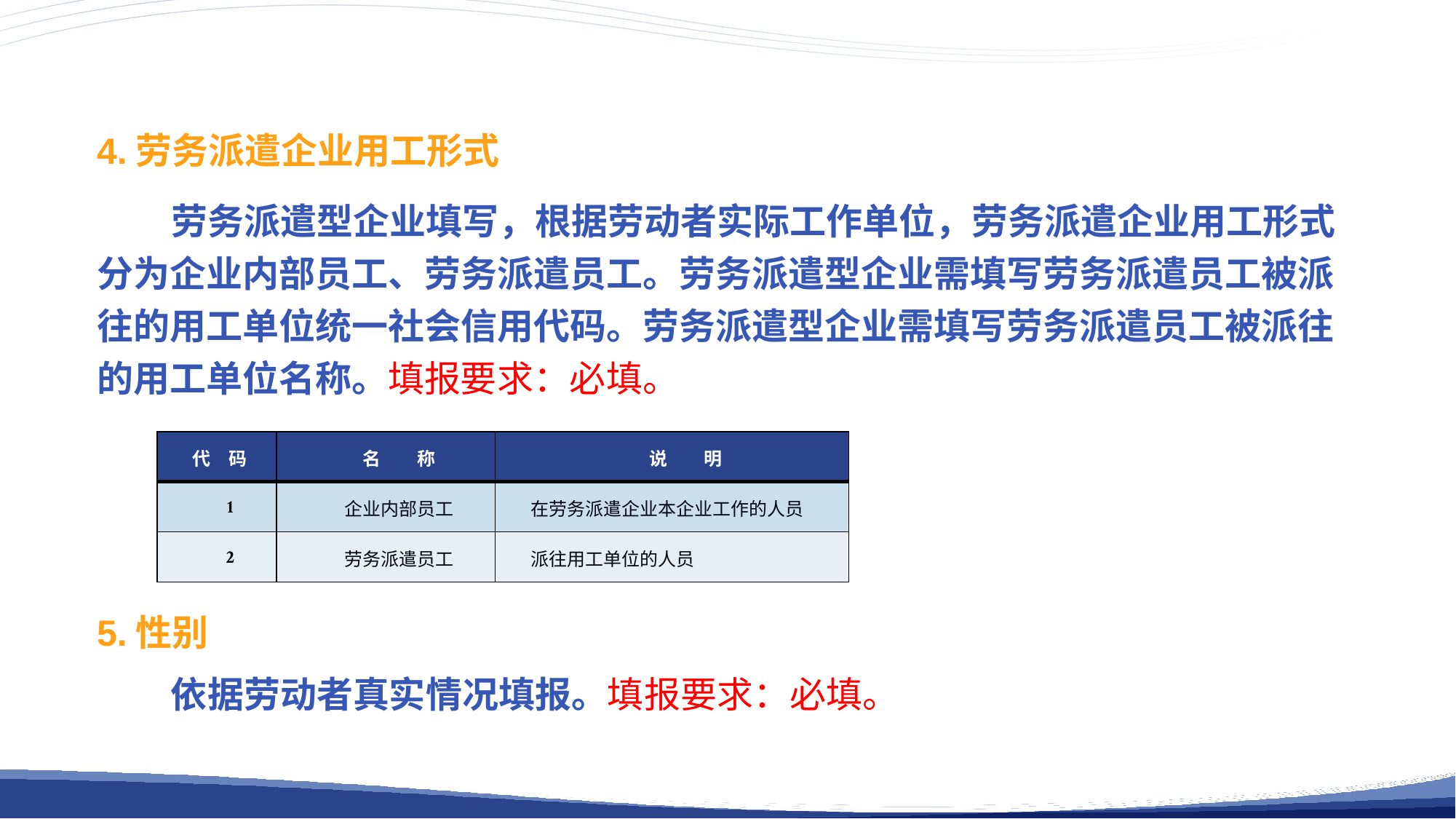

4.劳务派遣企业用工形式
        劳务派遣型企业填写，根据劳动者实际工作单位，劳务派遣企业用工形式分为企业内部员工、劳务派遣员工。劳务派遣型企业需填写劳务派遣员工被派往的用工单位统一社会信用代码。劳务派遣型企业需填写劳务派遣员工被派往的用工单位名称。填报要求：必填。
| 代　码 | 名　　称 | 说　　明 |
| --- | --- | --- |
| 1 | 企业内部员工 | 在劳务派遣企业本企业工作的人员 |
| 2 | 劳务派遣员工 | 派往用工单位的人员 |
5.性别
        依据劳动者真实情况填报。填报要求：必填。